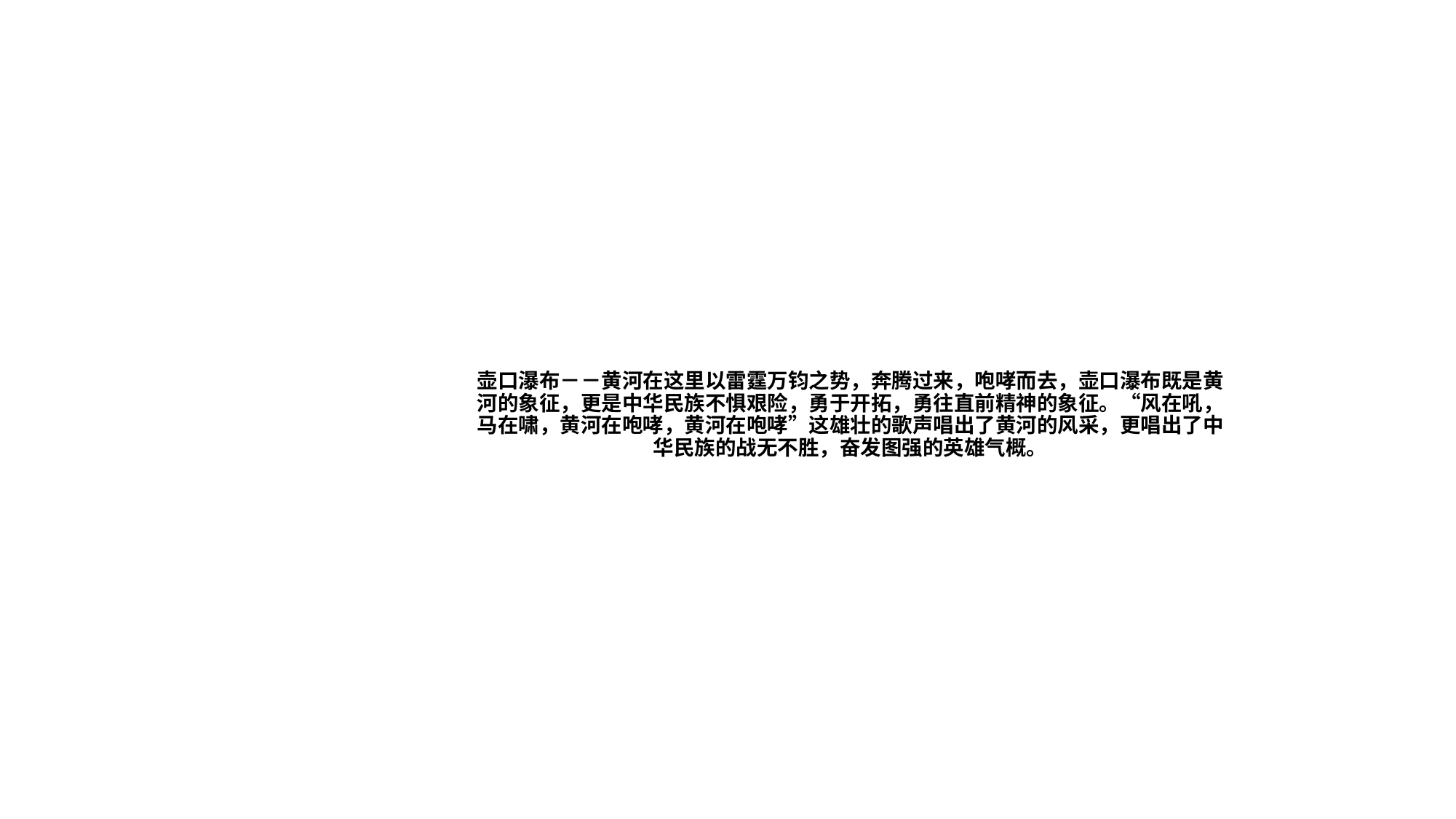

# 壶口瀑布－－黄河在这里以雷霆万钧之势，奔腾过来，咆哮而去，壶口瀑布既是黄河的象征，更是中华民族不惧艰险，勇于开拓，勇往直前精神的象征。“风在吼，马在啸，黄河在咆哮，黄河在咆哮”这雄壮的歌声唱出了黄河的风采，更唱出了中华民族的战无不胜，奋发图强的英雄气概。